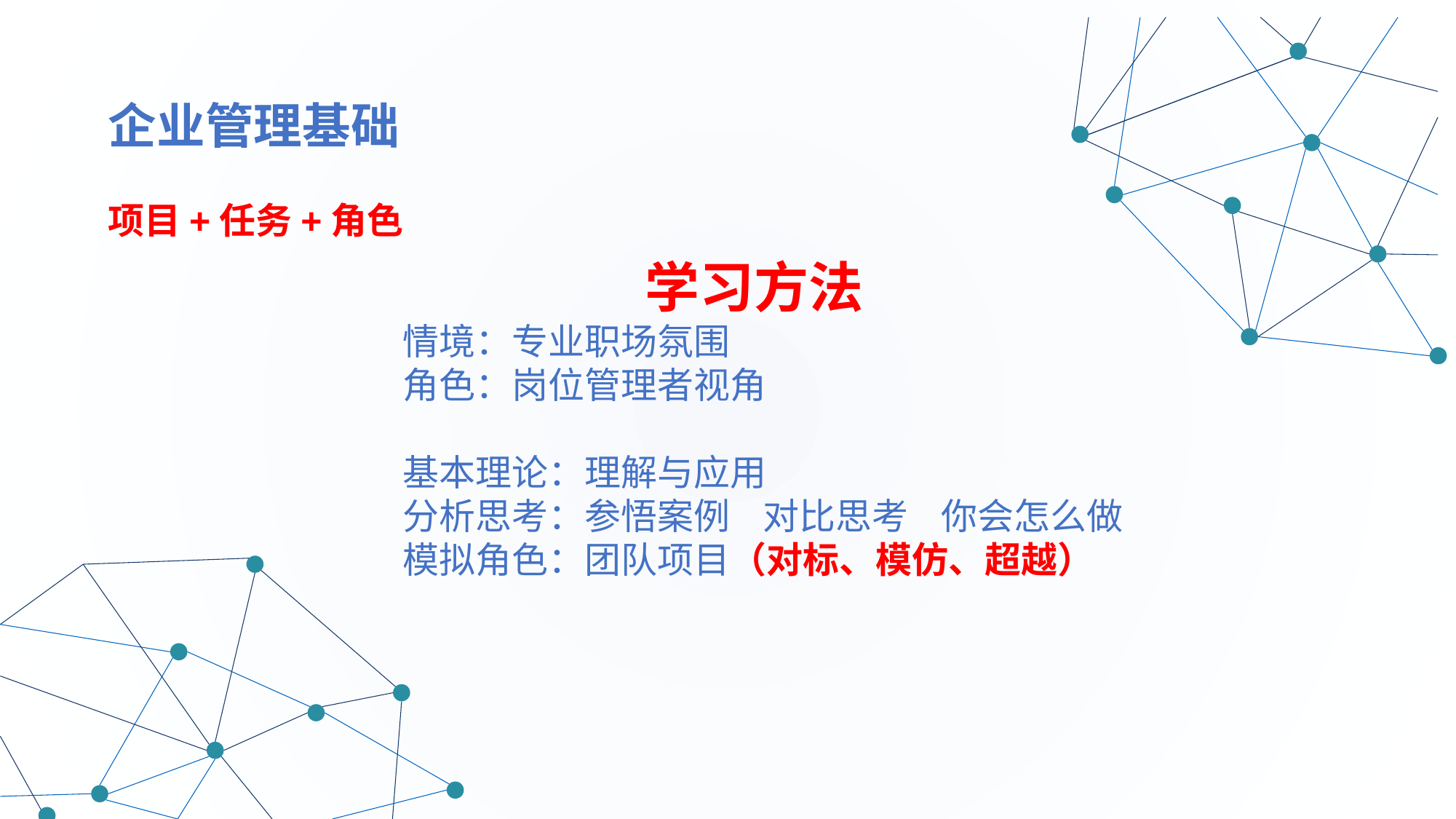

企业管理基础

   项目+任务+角色
                           学习方法
情境：专业职场氛围
角色：岗位管理者视角

基本理论：理解与应用
分析思考：参悟案例    对比思考    你会怎么做
模拟角色：团队项目（对标、模仿、超越）